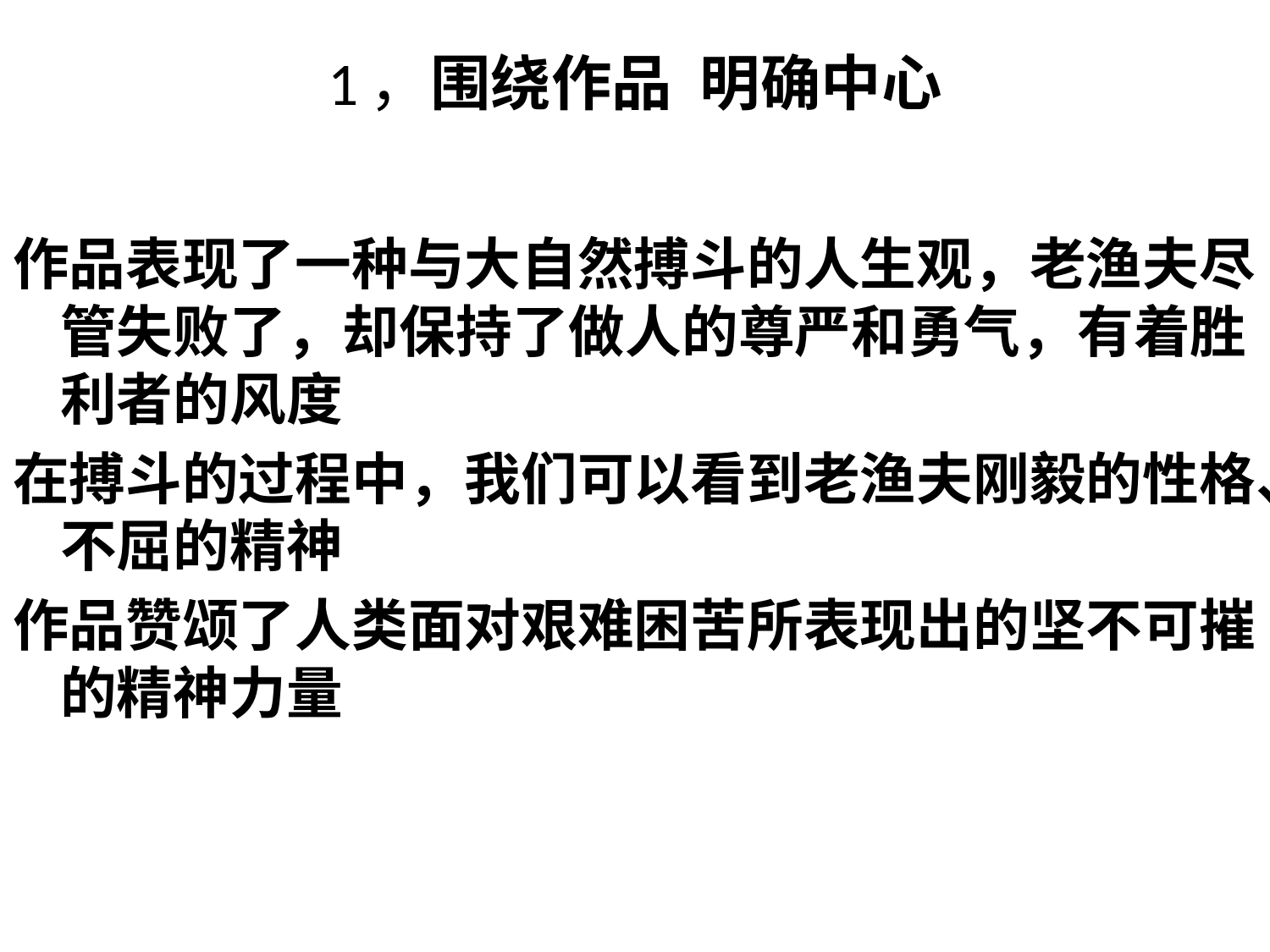

# 1，围绕作品  明确中心
作品表现了一种与大自然搏斗的人生观，老渔夫尽管失败了，却保持了做人的尊严和勇气，有着胜利者的风度
在搏斗的过程中，我们可以看到老渔夫刚毅的性格、不屈的精神
作品赞颂了人类面对艰难困苦所表现出的坚不可摧的精神力量